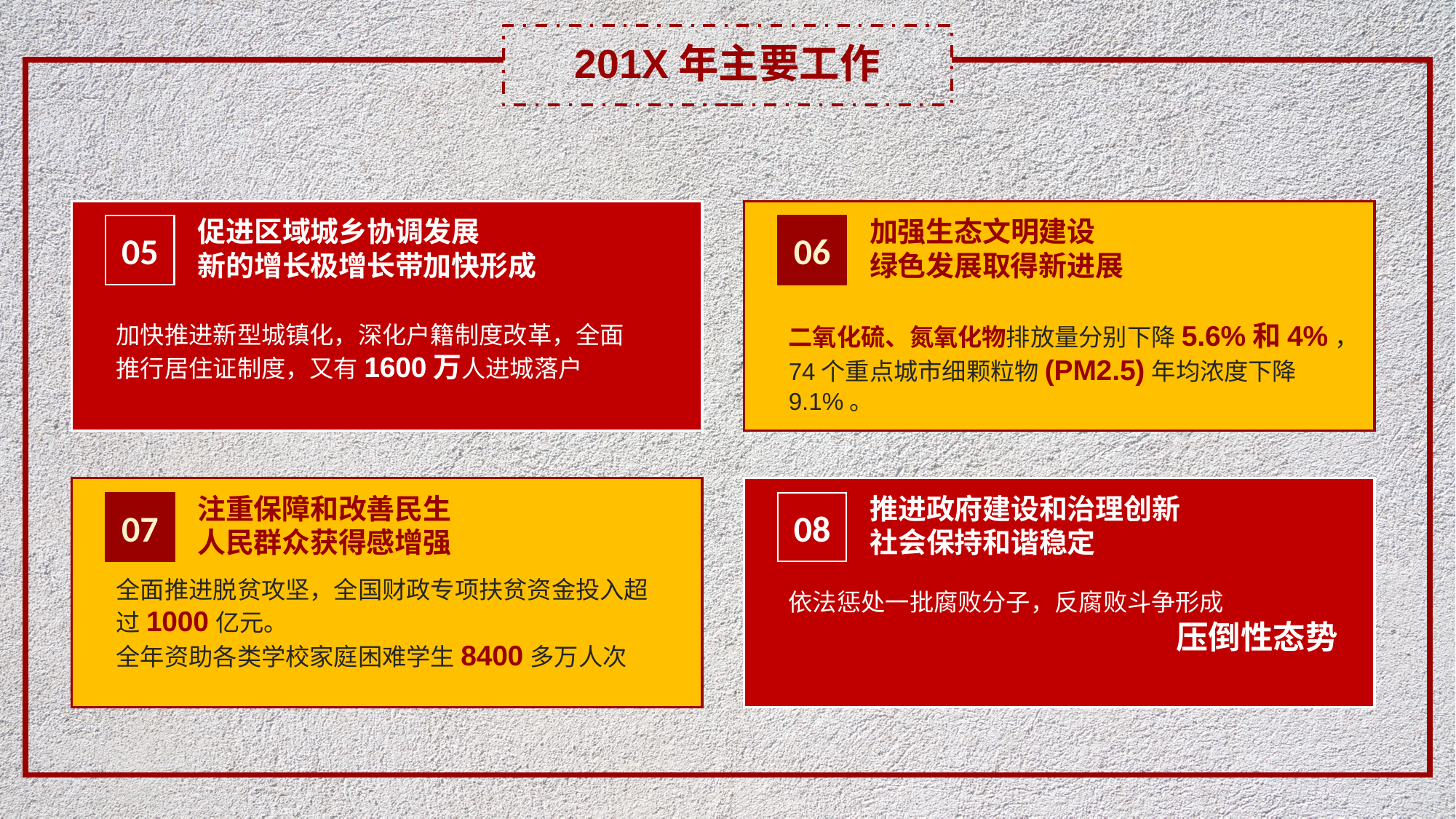

201X年主要工作

促进区域城乡协调发展
新的增长极增长带加快形成
05
加快推进新型城镇化，深化户籍制度改革，全面推行居住证制度，又有1600万人进城落户

加强生态文明建设
绿色发展取得新进展
06
二氧化硫、氮氧化物排放量分别下降5.6%和4%，74个重点城市细颗粒物(PM2.5)年均浓度下降9.1%。

推进政府建设和治理创新
社会保持和谐稳定
08
依法惩处一批腐败分子，反腐败斗争形成
压倒性态势

注重保障和改善民生
人民群众获得感增强
07
全面推进脱贫攻坚，全国财政专项扶贫资金投入超过1000亿元。
全年资助各类学校家庭困难学生8400多万人次